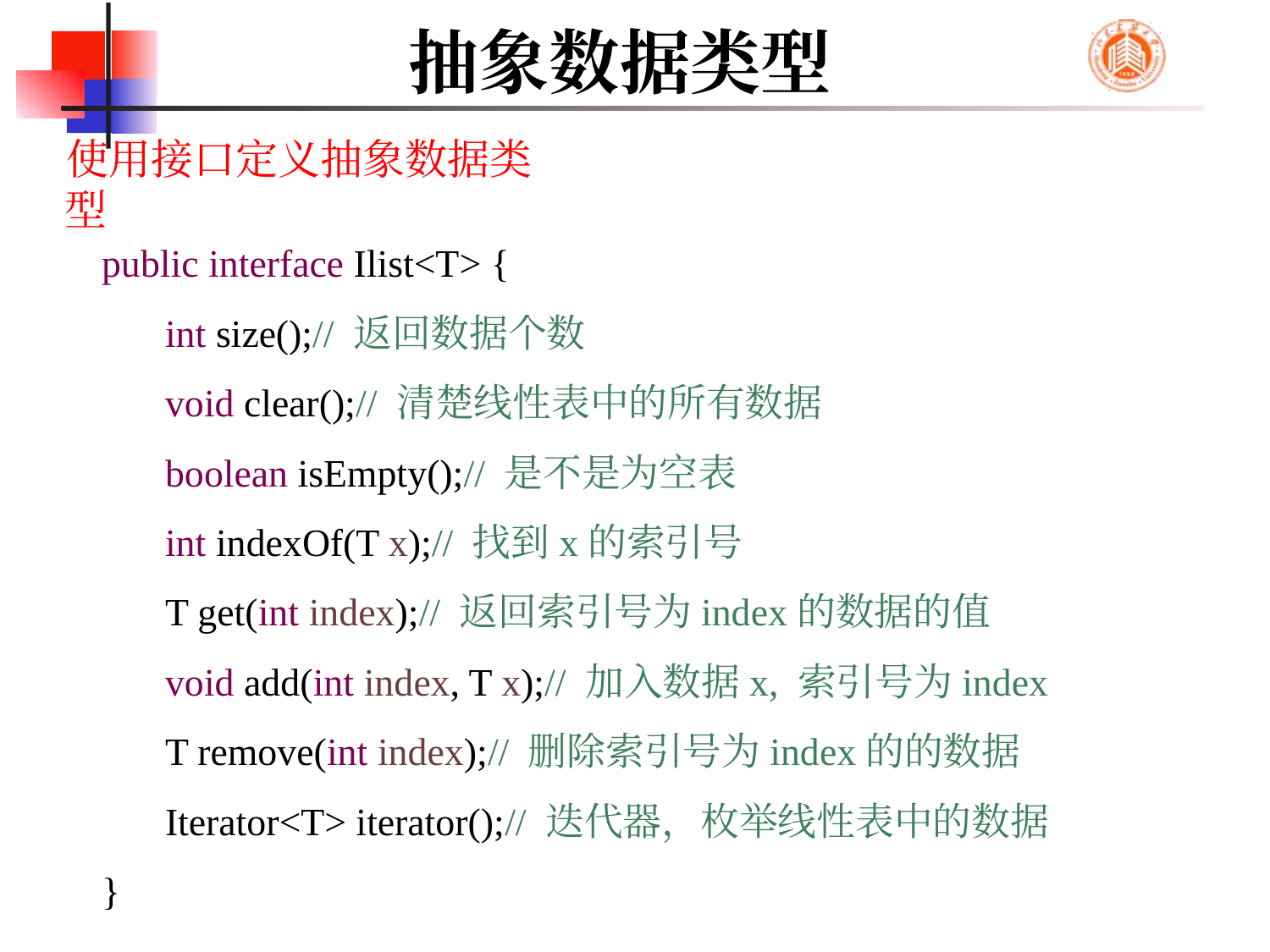

# 抽象数据类型
使用接口定义抽象数据类型
public interface Ilist<T> {
int size();// 返回数据个数
void clear();// 清楚线性表中的所有数据
boolean isEmpty();// 是不是为空表
int indexOf(T x);// 找到x的索引号
T get(int index);// 返回索引号为index的数据的值
void add(int index, T x);// 加入数据x, 索引号为index
T remove(int index);// 删除索引号为index的的数据
Iterator<T> iterator();// 迭代器，枚举线性表中的数据
}